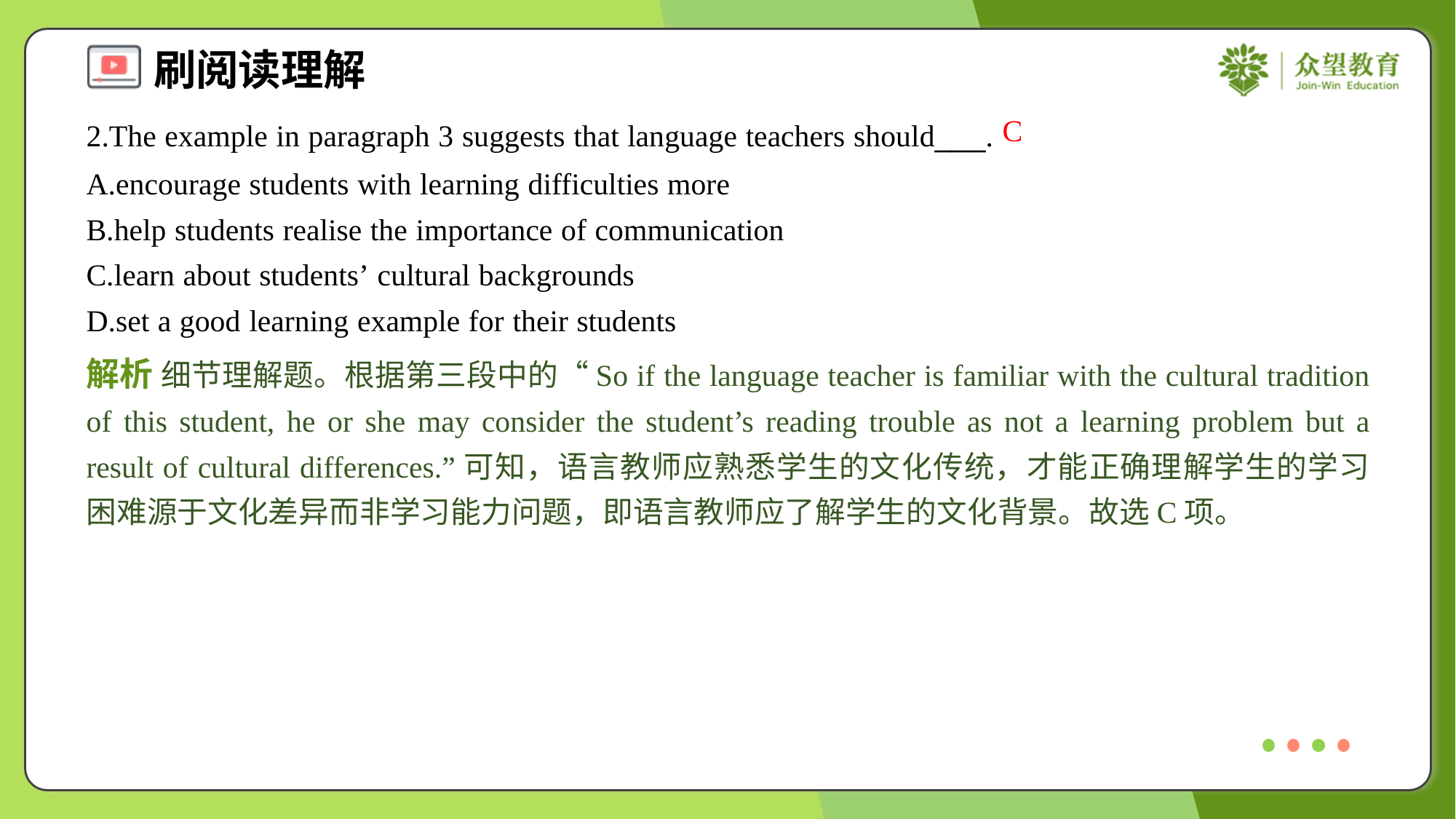

C
2.The example in paragraph 3 suggests that language teachers should___.
A.encourage students with learning difficulties more
B.help students realise the importance of communication
C.learn about students’ cultural backgrounds
D.set a good learning example for their students
解析 细节理解题。根据第三段中的“So if the language teacher is familiar with the cultural tradition of this student, he or she may consider the student’s reading trouble as not a learning problem but a result of cultural differences.”可知，语言教师应熟悉学生的文化传统，才能正确理解学生的学习困难源于文化差异而非学习能力问题，即语言教师应了解学生的文化背景。故选C项。